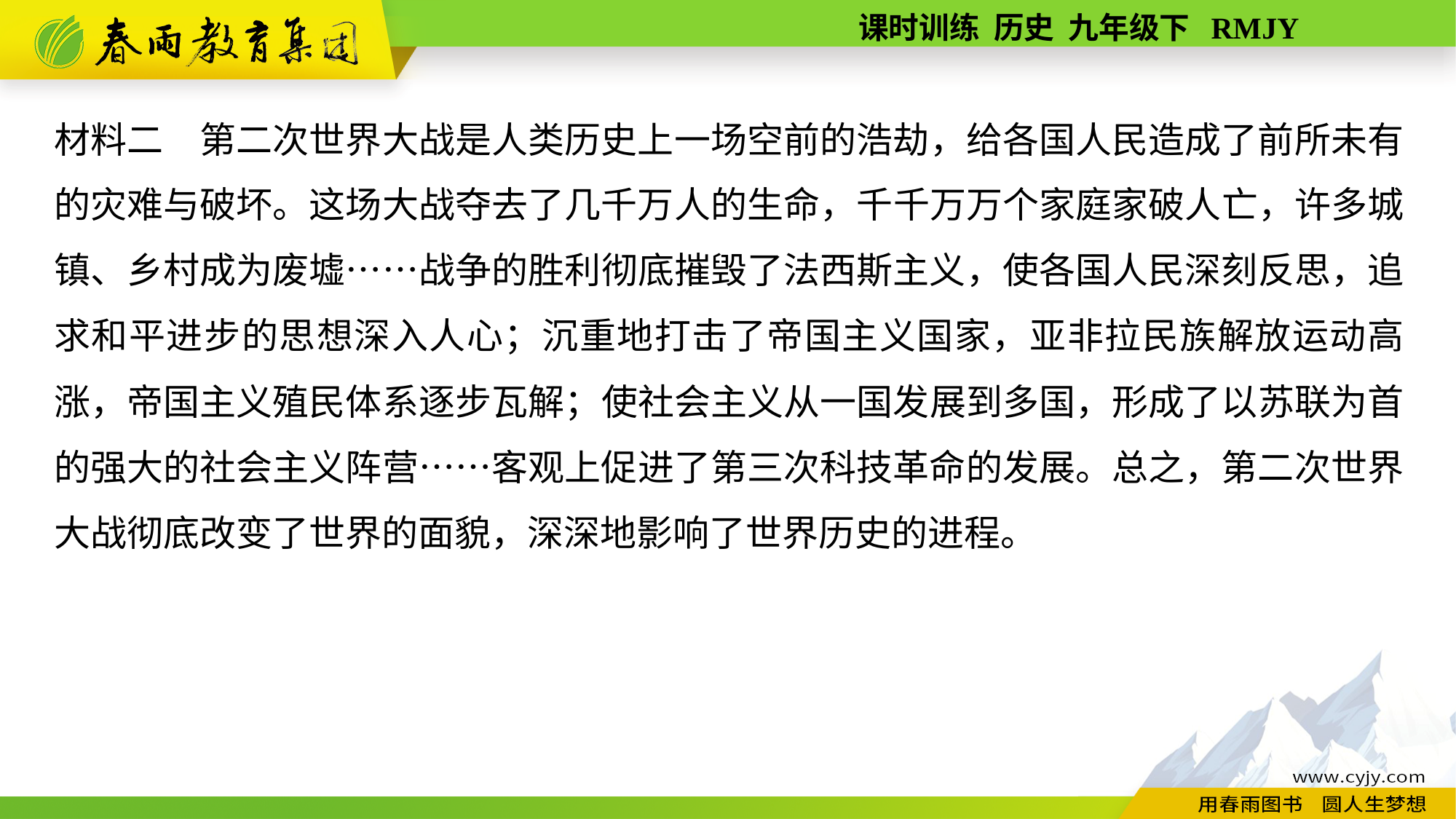

材料二　第二次世界大战是人类历史上一场空前的浩劫，给各国人民造成了前所未有的灾难与破坏。这场大战夺去了几千万人的生命，千千万万个家庭家破人亡，许多城镇、乡村成为废墟……战争的胜利彻底摧毁了法西斯主义，使各国人民深刻反思，追求和平进步的思想深入人心；沉重地打击了帝国主义国家，亚非拉民族解放运动高涨，帝国主义殖民体系逐步瓦解；使社会主义从一国发展到多国，形成了以苏联为首的强大的社会主义阵营……客观上促进了第三次科技革命的发展。总之，第二次世界大战彻底改变了世界的面貌，深深地影响了世界历史的进程。